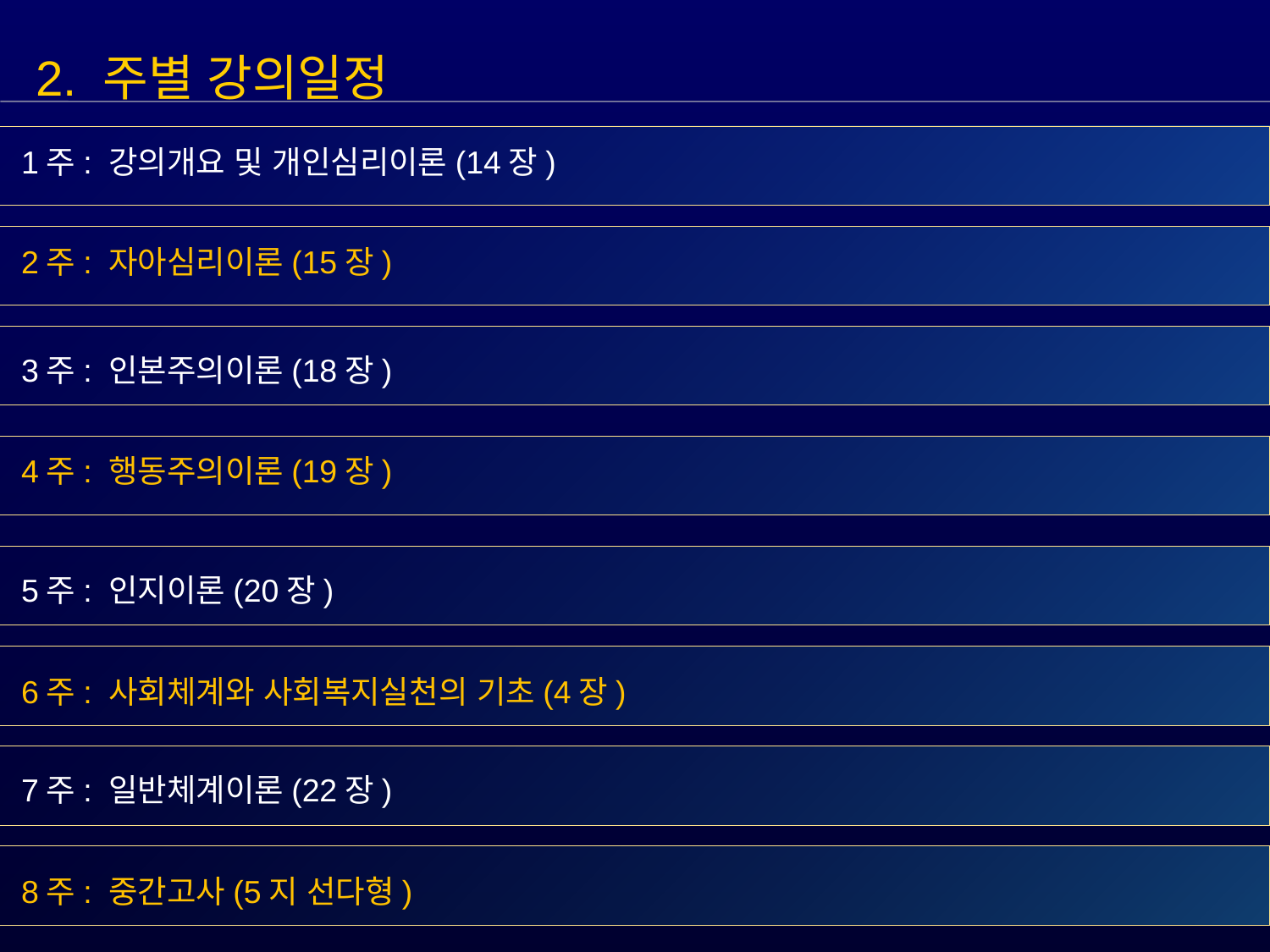

2. 주별 강의일정

 1주: 강의개요 및 개인심리이론(14장)

 2주: 자아심리이론(15장)

 3주: 인본주의이론(18장)

 4주: 행동주의이론(19장)

 5주: 인지이론(20장)

 6주: 사회체계와 사회복지실천의 기초(4장)

 7주: 일반체계이론(22장)

 8주: 중간고사(5지 선다형)